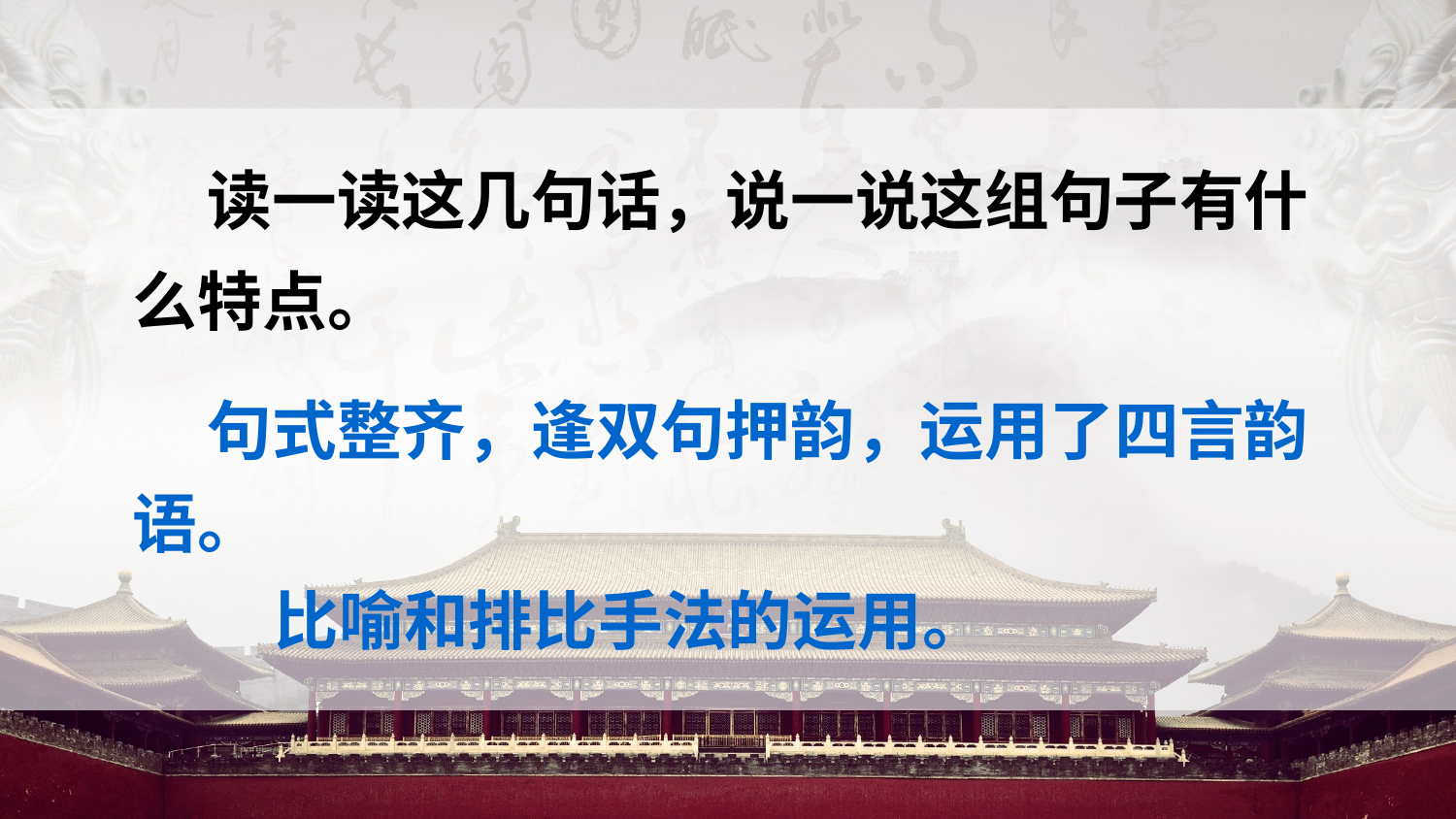

读一读这几句话，说一说这组句子有什么特点。
    句式整齐，逢双句押韵，运用了四言韵语。
比喻和排比手法的运用。